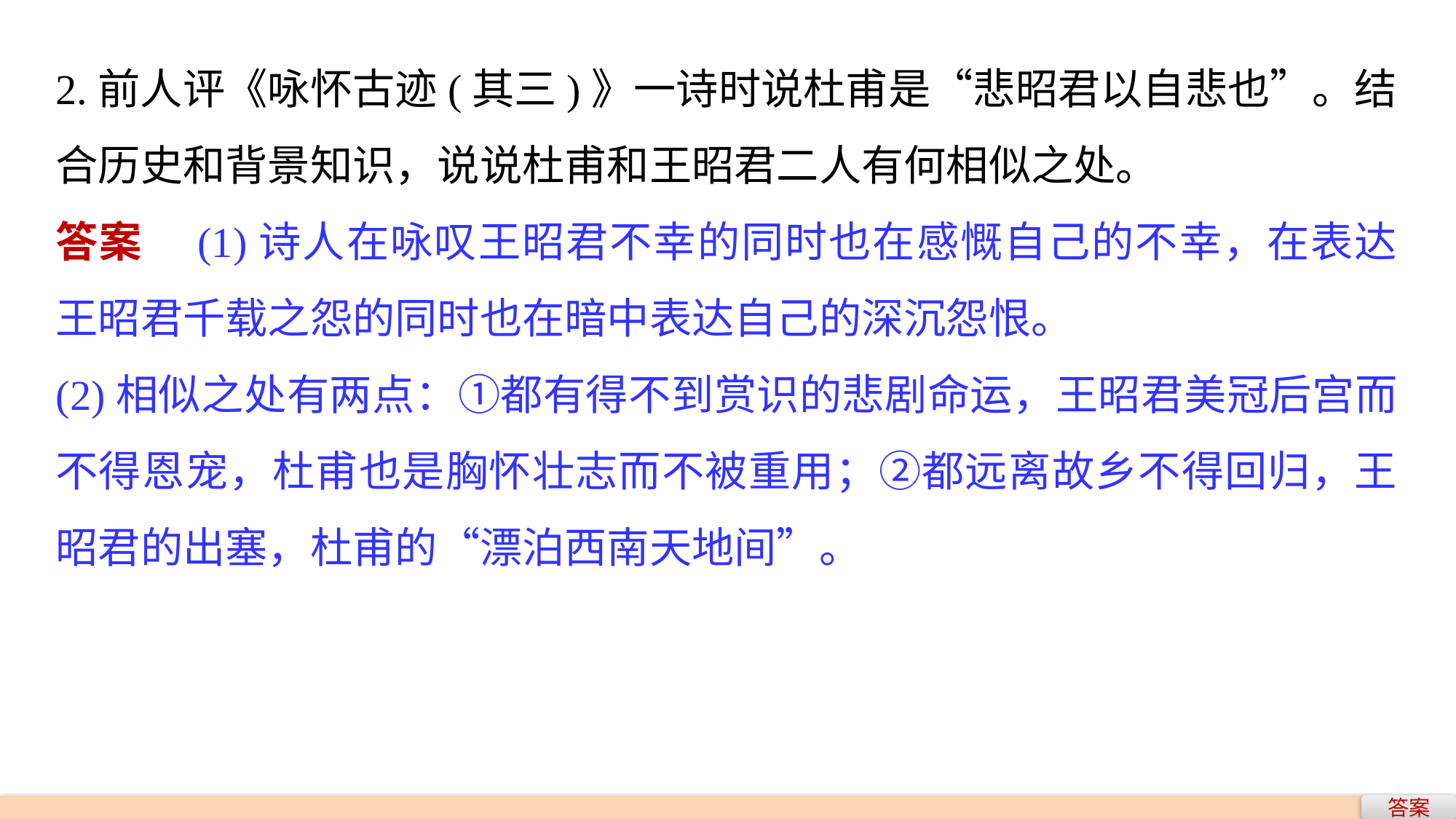

2.前人评《咏怀古迹(其三)》一诗时说杜甫是“悲昭君以自悲也”。结合历史和背景知识，说说杜甫和王昭君二人有何相似之处。
答案　(1)诗人在咏叹王昭君不幸的同时也在感慨自己的不幸，在表达王昭君千载之怨的同时也在暗中表达自己的深沉怨恨。
(2)相似之处有两点：①都有得不到赏识的悲剧命运，王昭君美冠后宫而不得恩宠，杜甫也是胸怀壮志而不被重用；②都远离故乡不得回归，王昭君的出塞，杜甫的“漂泊西南天地间”。
答案